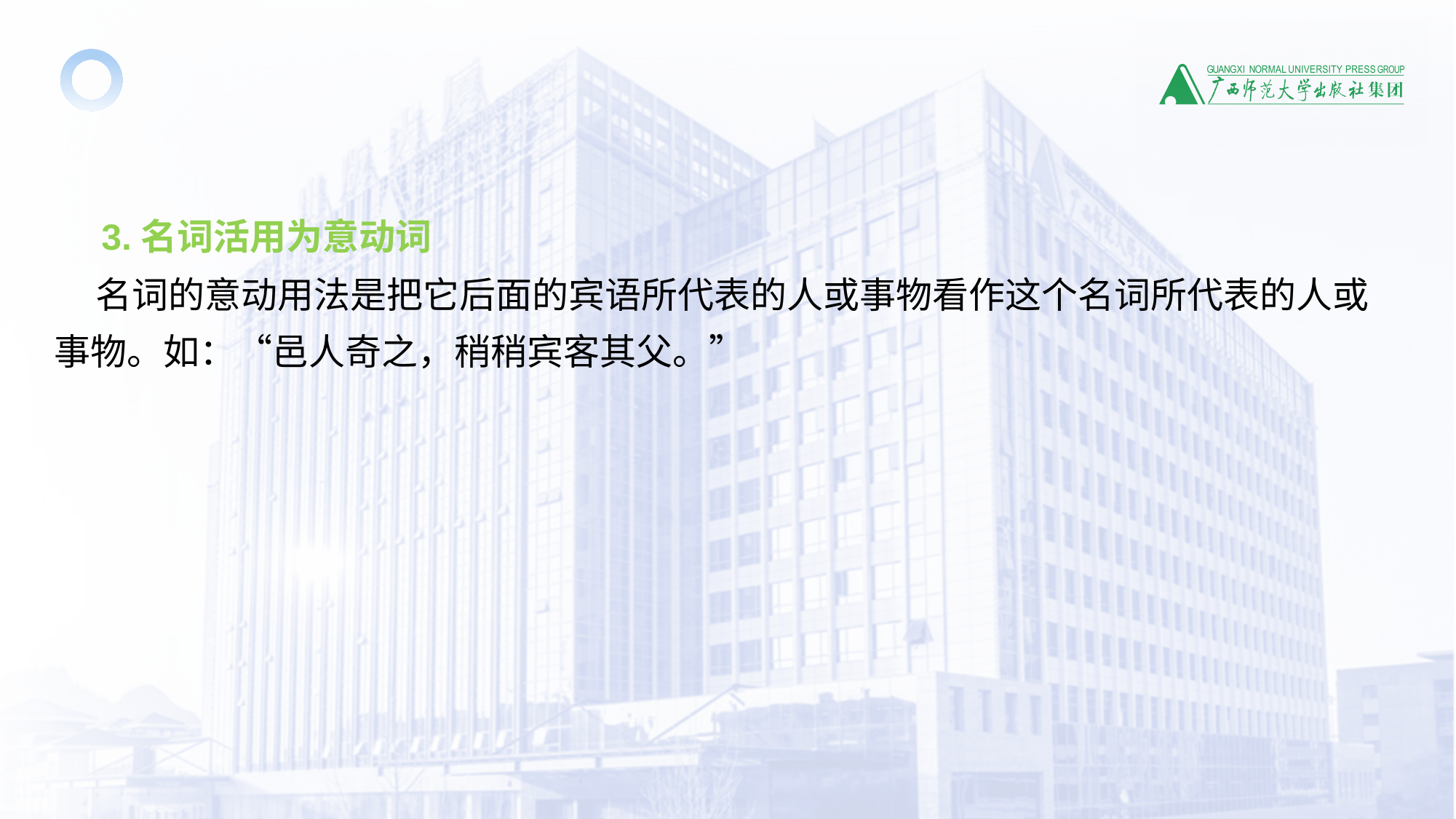

3.名词活用为意动词
    名词的意动用法是把它后面的宾语所代表的人或事物看作这个名词所代表的人或事物。如：“邑人奇之，稍稍宾客其父。”